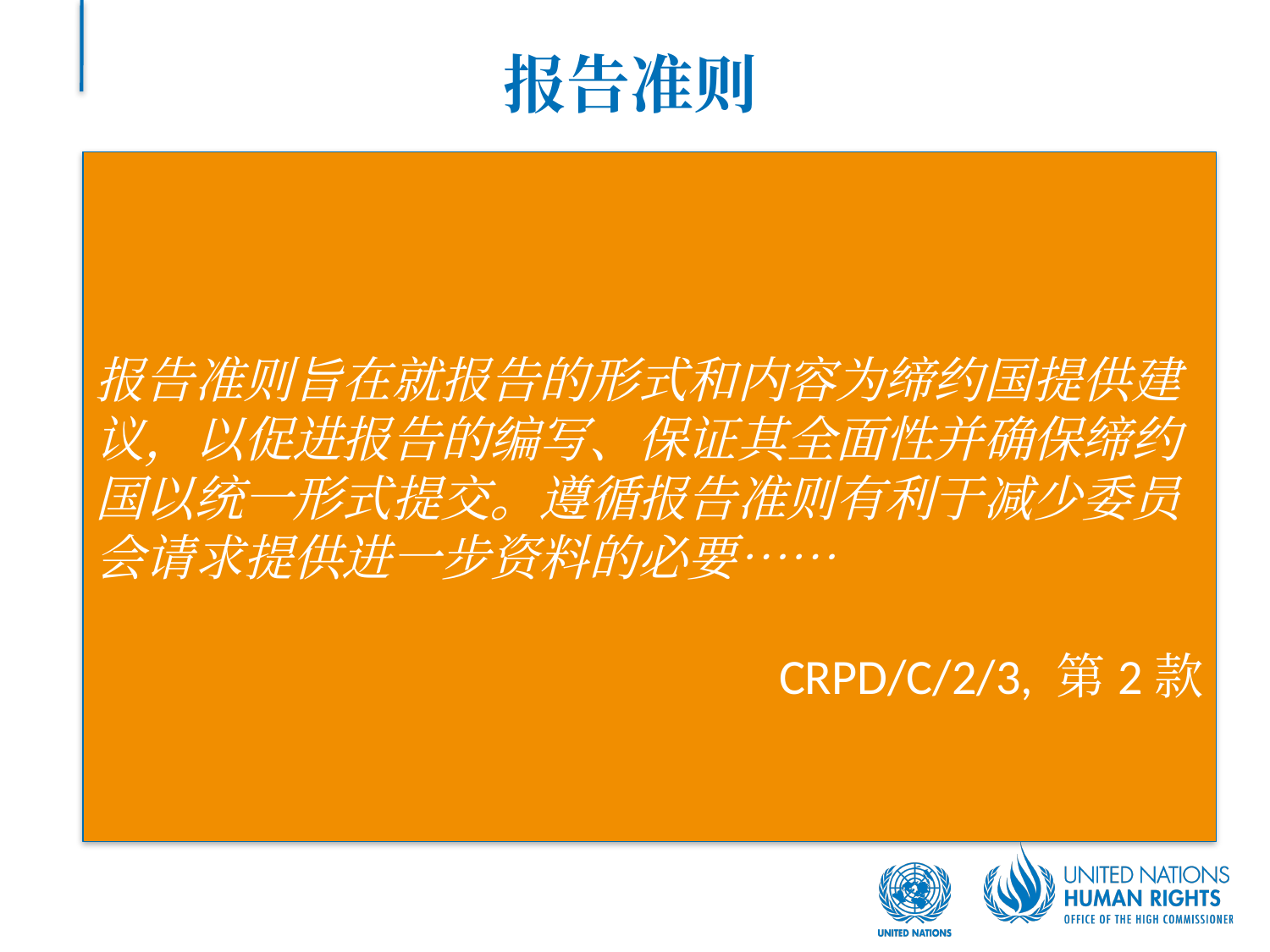

# 报告准则

报告准则旨在就报告的形式和内容为缔约国提供建议，以促进报告的编写、保证其全面性并确保缔约国以统一形式提交。遵循报告准则有利于减少委员会请求提供进一步资料的必要……

CRPD/C/2/3, 第2款